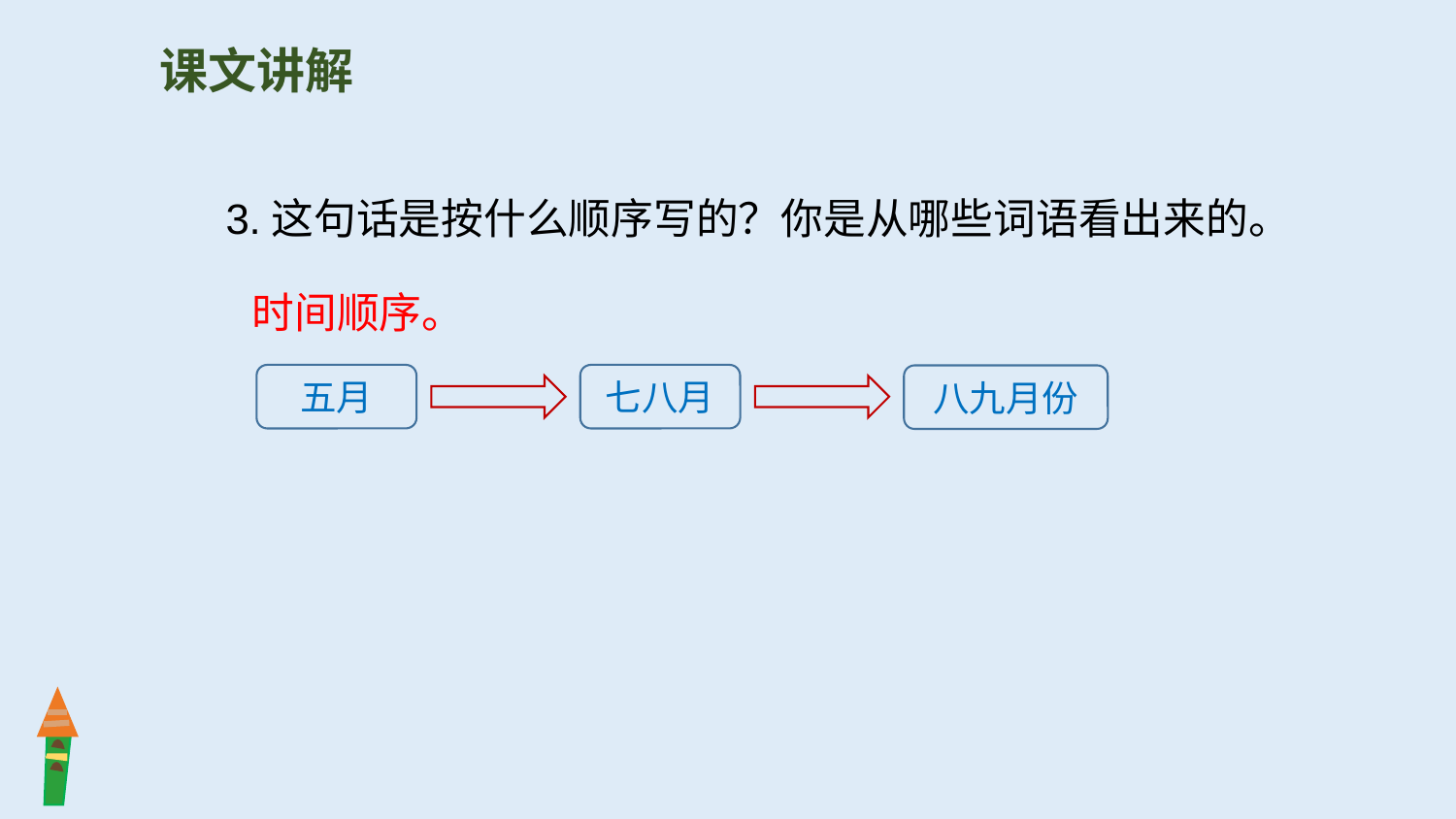

课文讲解
3.这句话是按什么顺序写的？你是从哪些词语看出来的。
时间顺序。
五月
七八月
八九月份